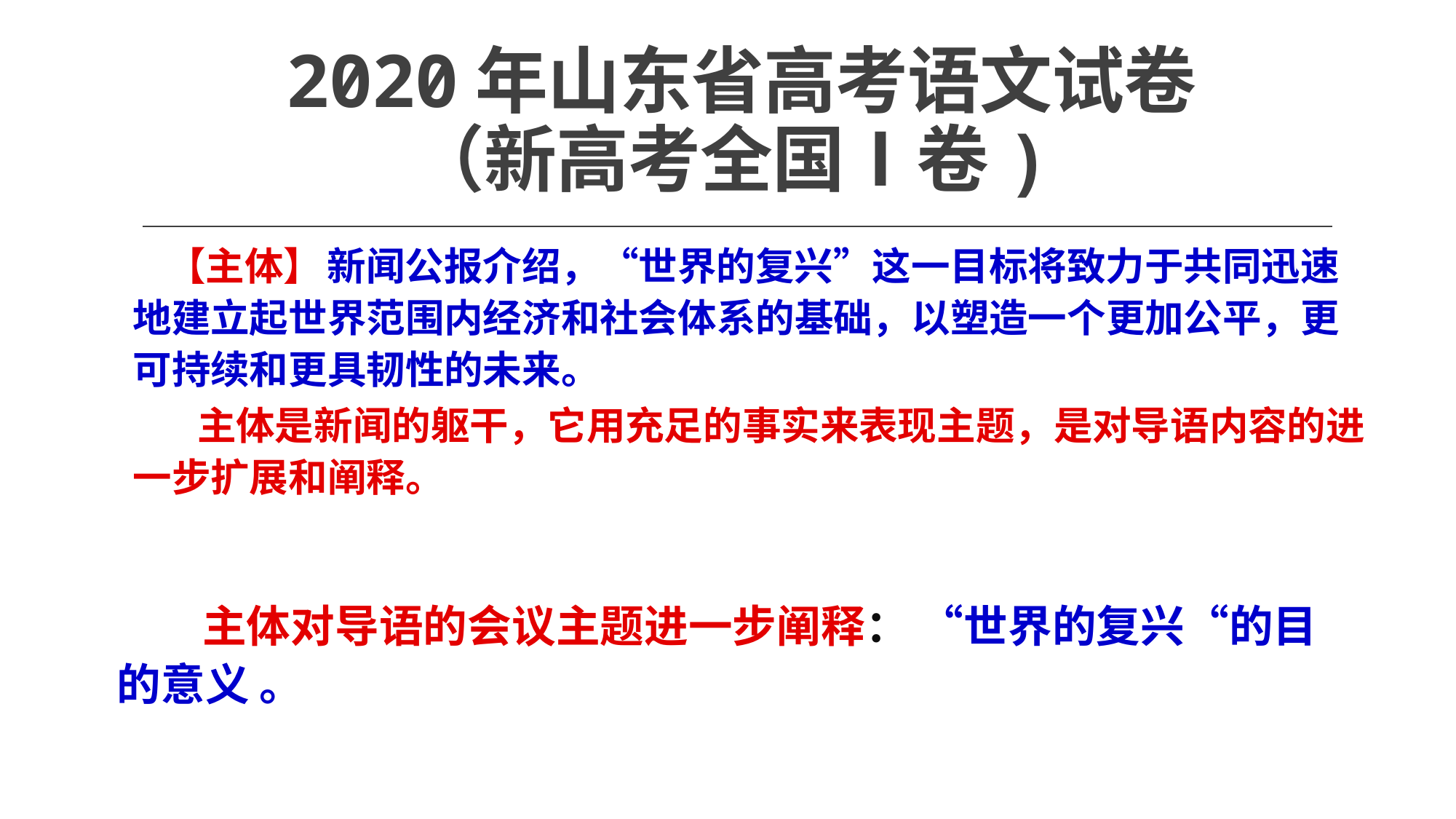

# 2020年山东省高考语文试卷 （新高考全国Ⅰ卷)
             【主体】 新闻公报介绍，“世界的复兴”这一目标将致力于共同迅速地建立起世界范围内经济和社会体系的基础，以塑造一个更加公平，更可持续和更具韧性的未来。
       主体是新闻的躯干，它用充足的事实来表现主题，是对导语内容的进一步扩展和阐释。

         主体对导语的会议主题进一步阐释： “世界的复兴“的目的意义 。